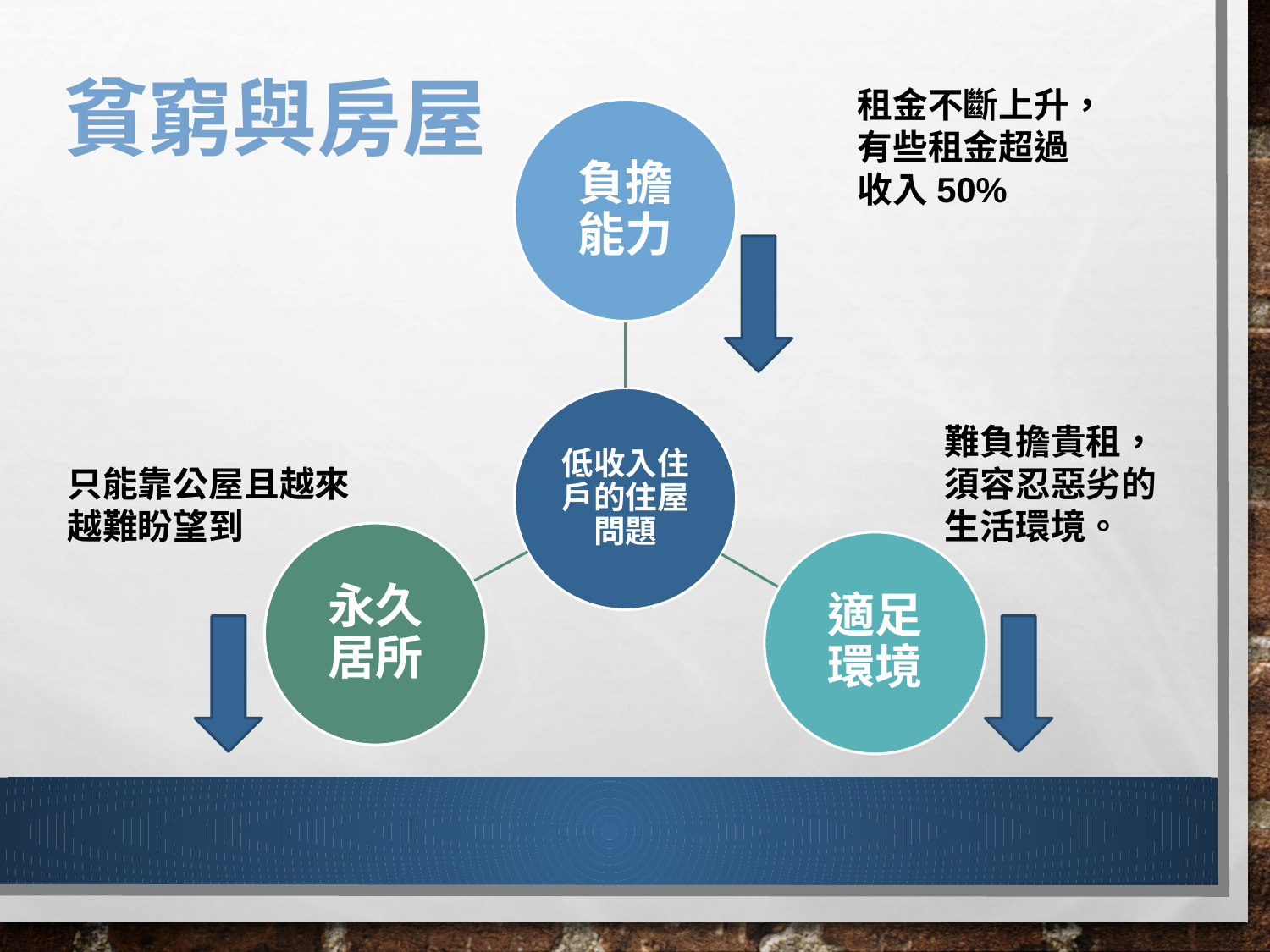

# 貧窮與房屋
租金不斷上升，有些租金超過收入50%

低收入住戶的住屋問題

負擔 能力

適足 環境

永久 居所

難負擔貴租，須容忍惡劣的生活環境。
只能靠公屋且越來越難盼望到